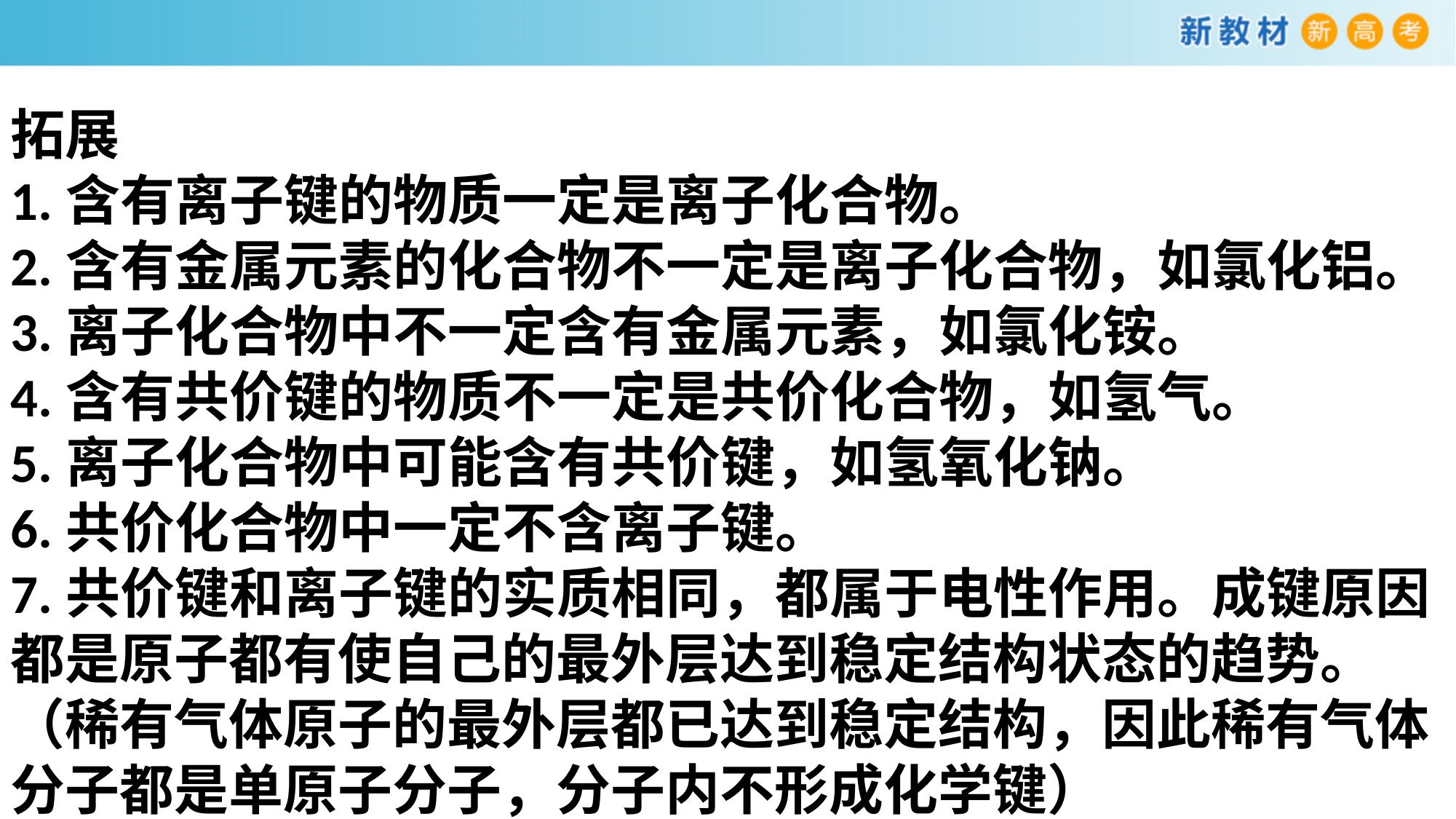

拓展
1.含有离子键的物质一定是离子化合物。
2.含有金属元素的化合物不一定是离子化合物，如氯化铝。
3.离子化合物中不一定含有金属元素，如氯化铵。
4.含有共价键的物质不一定是共价化合物，如氢气。
5.离子化合物中可能含有共价键，如氢氧化钠。
6.共价化合物中一定不含离子键。
7.共价键和离子键的实质相同，都属于电性作用。成键原因都是原子都有使自己的最外层达到稳定结构状态的趋势。（稀有气体原子的最外层都已达到稳定结构，因此稀有气体分子都是单原子分子，分子内不形成化学键）